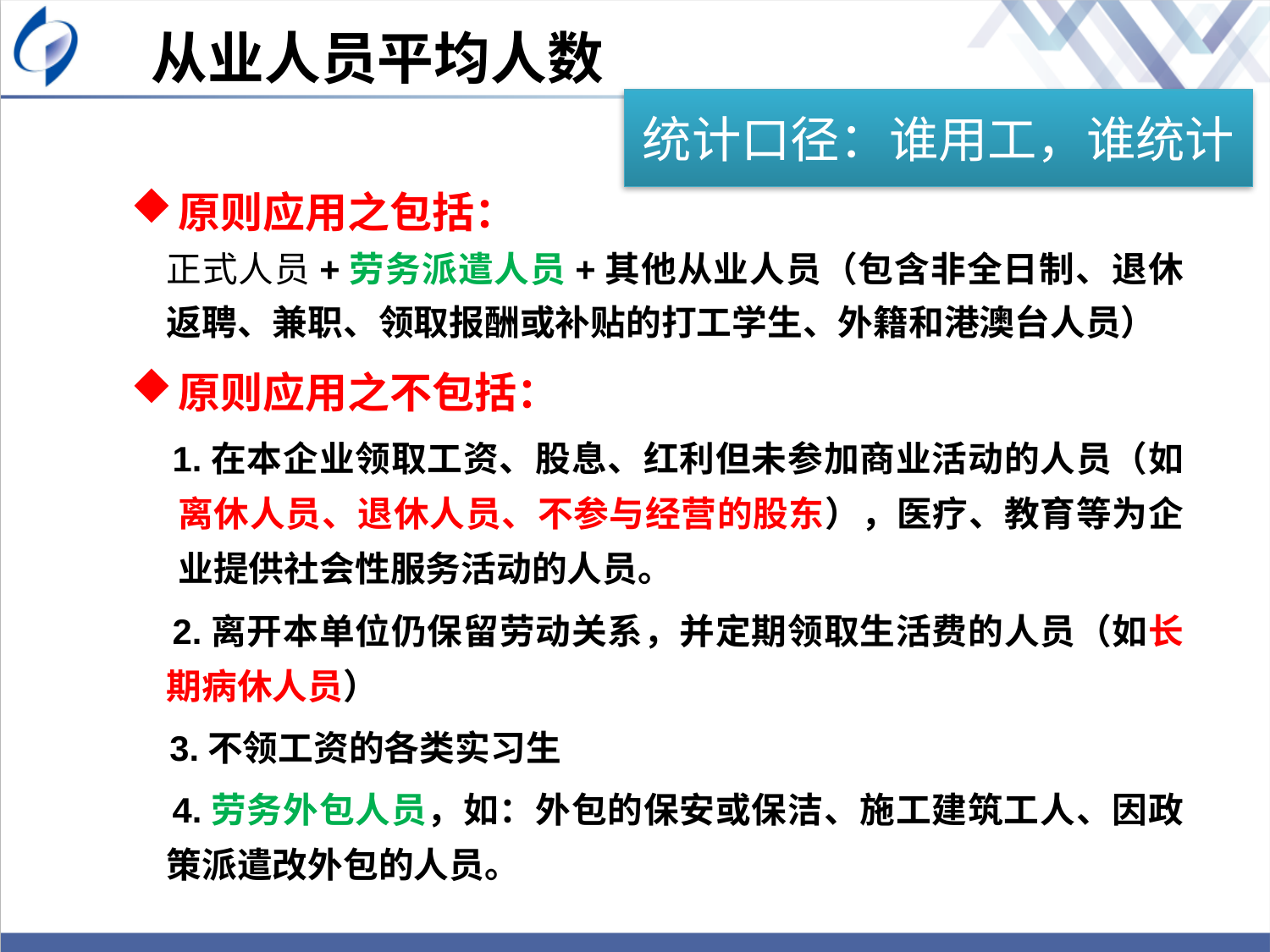

从业人员平均人数
统计口径：谁用工，谁统计
原则应用之包括：
   正式人员+劳务派遣人员+其他从业人员（包含非全日制、退休返聘、兼职、领取报酬或补贴的打工学生、外籍和港澳台人员）
原则应用之不包括：
    1.在本企业领取工资、股息、红利但未参加商业活动的人员（如离休人员、退休人员、不参与经营的股东），医疗、教育等为企业提供社会性服务活动的人员。
    2.离开本单位仍保留劳动关系，并定期领取生活费的人员（如长期病休人员）
    3.不领工资的各类实习生
    4.劳务外包人员，如：外包的保安或保洁、施工建筑工人、因政策派遣改外包的人员。